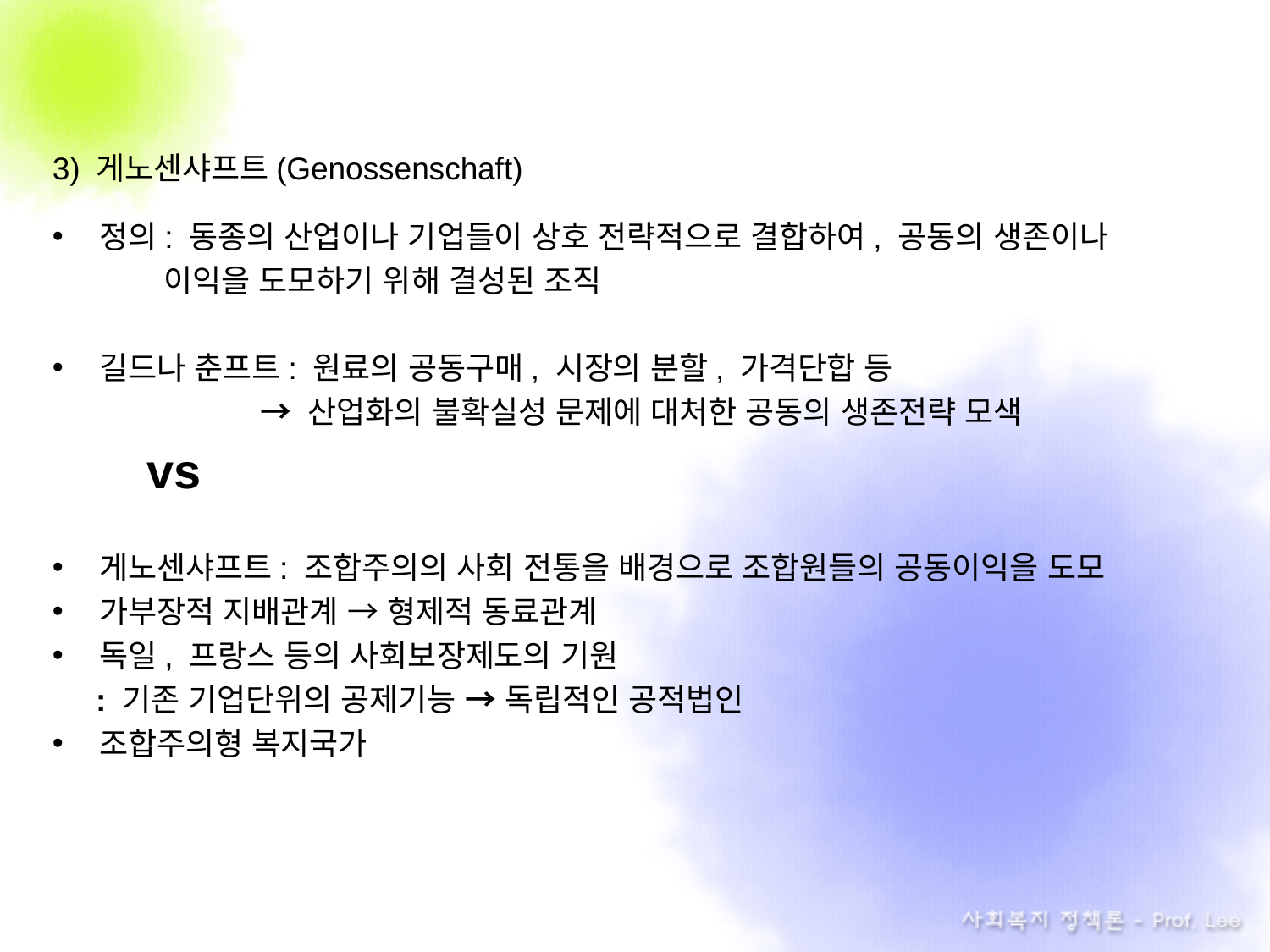

3) 게노센샤프트(Genossenschaft)

정의: 동종의 산업이나 기업들이 상호 전략적으로 결합하여, 공동의 생존이나
            이익을 도모하기 위해 결성된 조직

길드나 춘프트: 원료의 공동구매, 시장의 분할, 가격단합 등
                        → 산업화의 불확실성 문제에 대처한 공동의 생존전략 모색
       vs

게노센샤프트: 조합주의의 사회 전통을 배경으로 조합원들의 공동이익을 도모
가부장적 지배관계 → 형제적 동료관계
독일, 프랑스 등의 사회보장제도의 기원
     : 기존 기업단위의 공제기능 → 독립적인 공적법인
조합주의형 복지국가